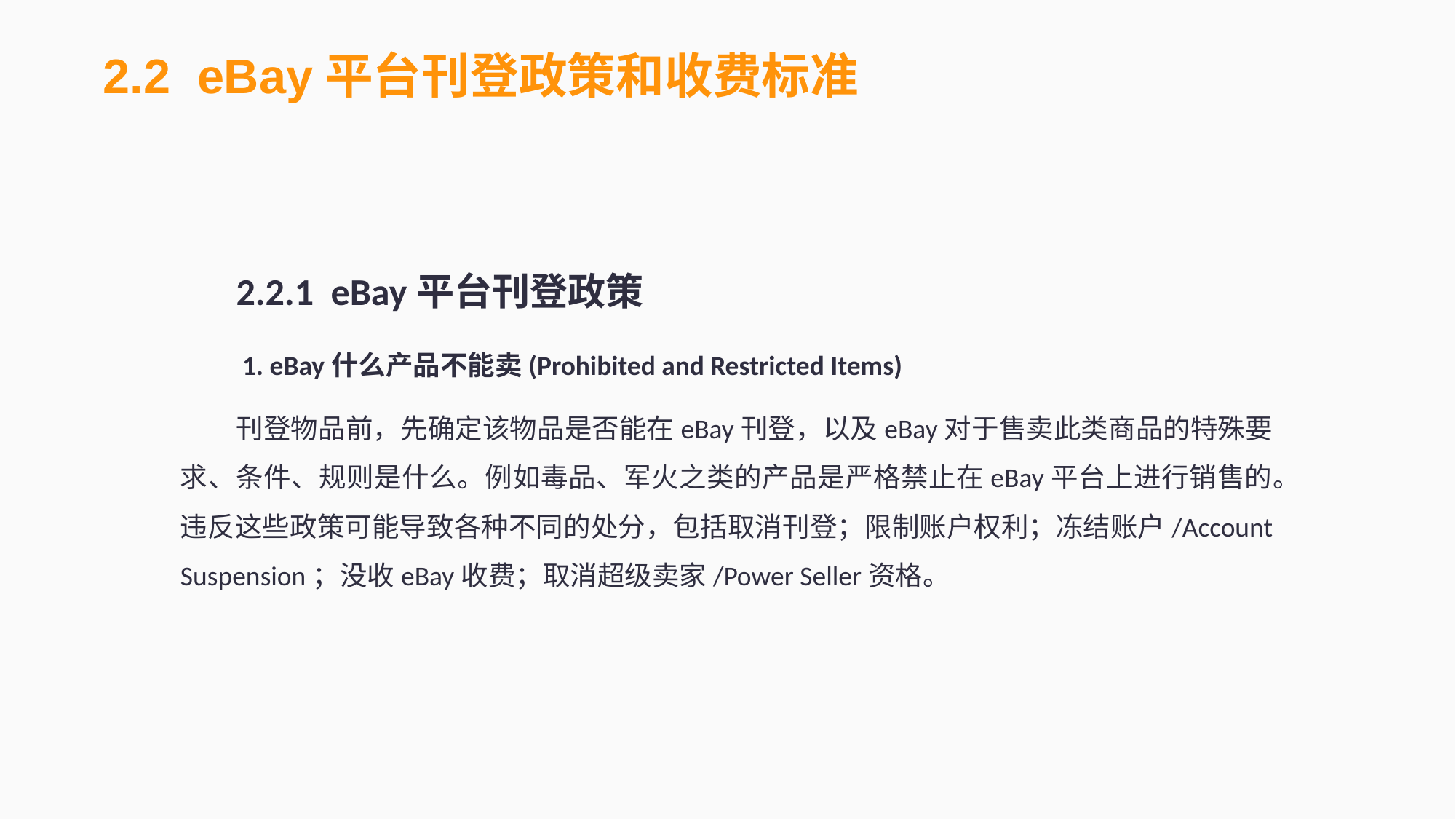

2.2  eBay平台刊登政策和收费标准
2.2.1  eBay平台刊登政策
 1. eBay什么产品不能卖(Prohibited and Restricted Items)
刊登物品前，先确定该物品是否能在eBay刊登，以及eBay对于售卖此类商品的特殊要求、条件、规则是什么。例如毒品、军火之类的产品是严格禁止在eBay平台上进行销售的。违反这些政策可能导致各种不同的处分，包括取消刊登；限制账户权利；冻结账户/Account Suspension；没收eBay收费；取消超级卖家/Power Seller资格。